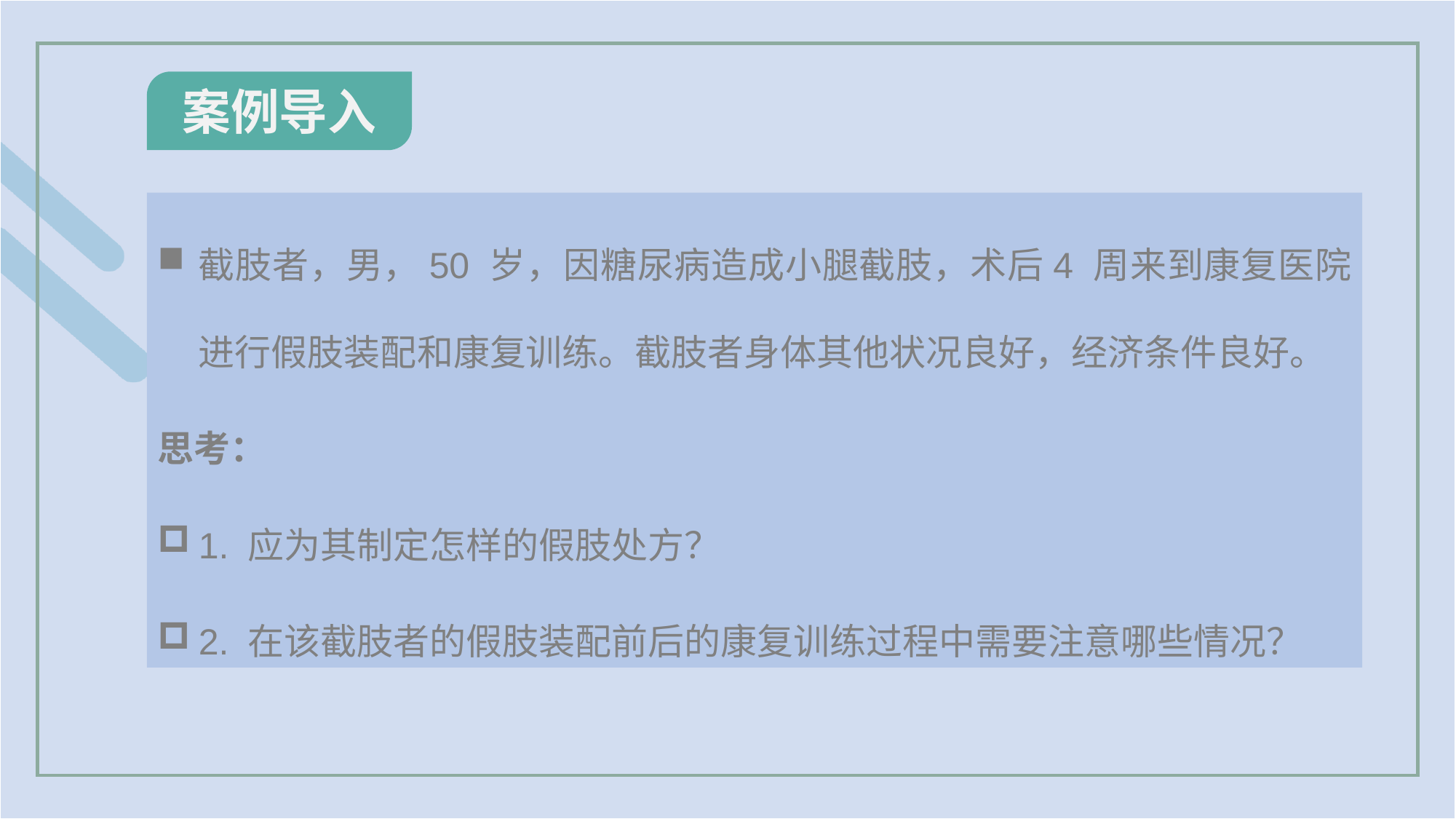

案例导入
截肢者，男，50 岁，因糖尿病造成小腿截肢，术后4 周来到康复医院进行假肢装配和康复训练。截肢者身体其他状况良好，经济条件良好。
思考：
1. 应为其制定怎样的假肢处方？
2. 在该截肢者的假肢装配前后的康复训练过程中需要注意哪些情况？